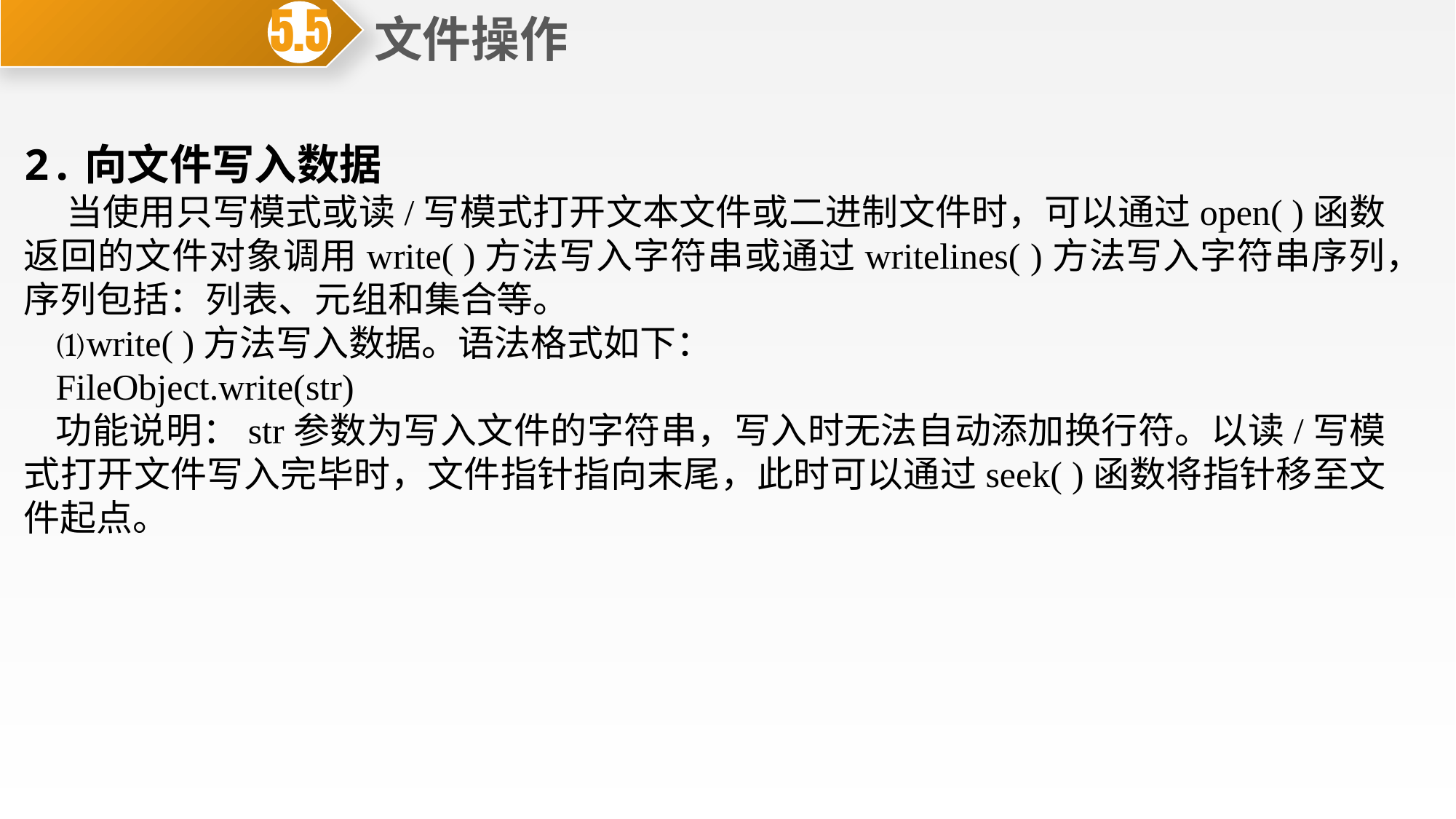

文件操作

5.5

2.向文件写入数据
    当使用只写模式或读/写模式打开文本文件或二进制文件时，可以通过open( )函数返回的文件对象调用write( )方法写入字符串或通过writelines( )方法写入字符串序列，序列包括：列表、元组和集合等。
⑴write( )方法写入数据。语法格式如下：
FileObject.write(str)
功能说明：str参数为写入文件的字符串，写入时无法自动添加换行符。以读/写模式打开文件写入完毕时，文件指针指向末尾，此时可以通过seek( )函数将指针移至文件起点。